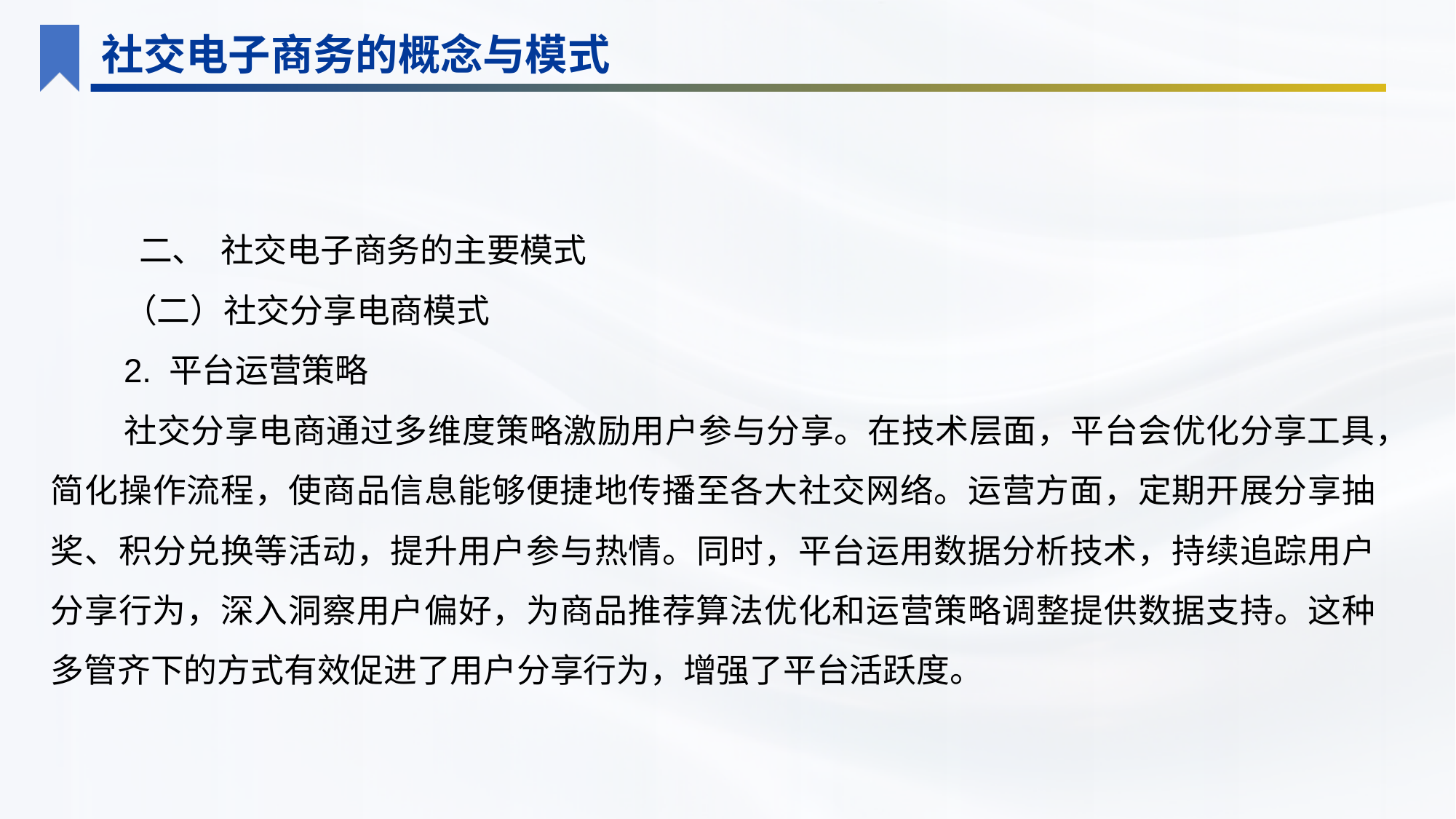

社交电子商务的概念与模式
 二、  社交电子商务的主要模式
（二）社交分享电商模式
2. 平台运营策略
社交分享电商通过多维度策略激励用户参与分享。在技术层面，平台会优化分享工具，简化操作流程，使商品信息能够便捷地传播至各大社交网络。运营方面，定期开展分享抽奖、积分兑换等活动，提升用户参与热情。同时，平台运用数据分析技术，持续追踪用户分享行为，深入洞察用户偏好，为商品推荐算法优化和运营策略调整提供数据支持。这种多管齐下的方式有效促进了用户分享行为，增强了平台活跃度。